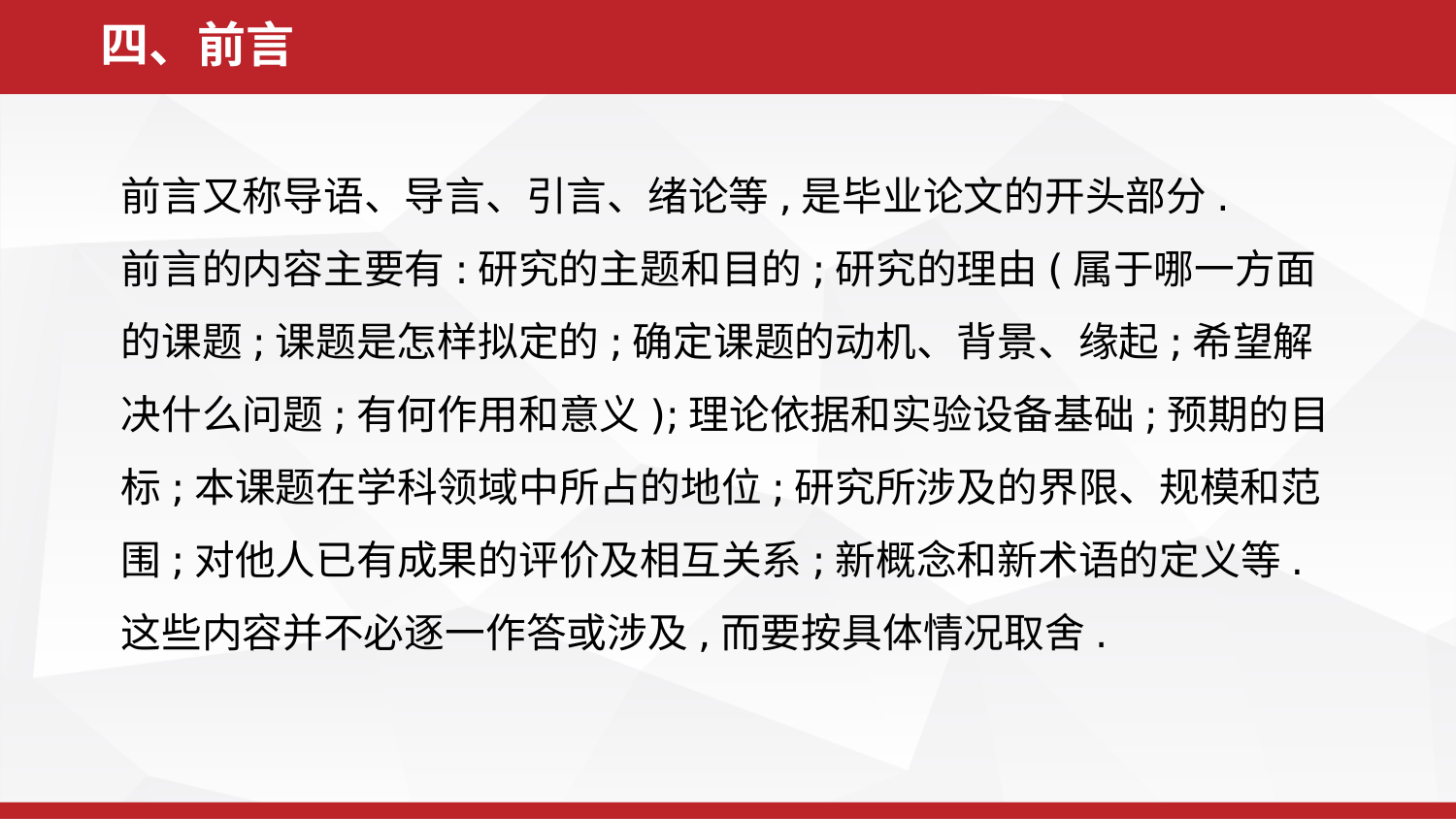

四、前言
前言又称导语、导言、引言、绪论等,是毕业论文的开头部分.
前言的内容主要有:研究的主题和目的;研究的理由(属于哪一方面的课题;课题是怎样拟定的;确定课题的动机、背景、缘起;希望解决什么问题;有何作用和意义);理论依据和实验设备基础;预期的目标;本课题在学科领域中所占的地位;研究所涉及的界限、规模和范围;对他人已有成果的评价及相互关系;新概念和新术语的定义等.这些内容并不必逐一作答或涉及,而要按具体情况取舍.